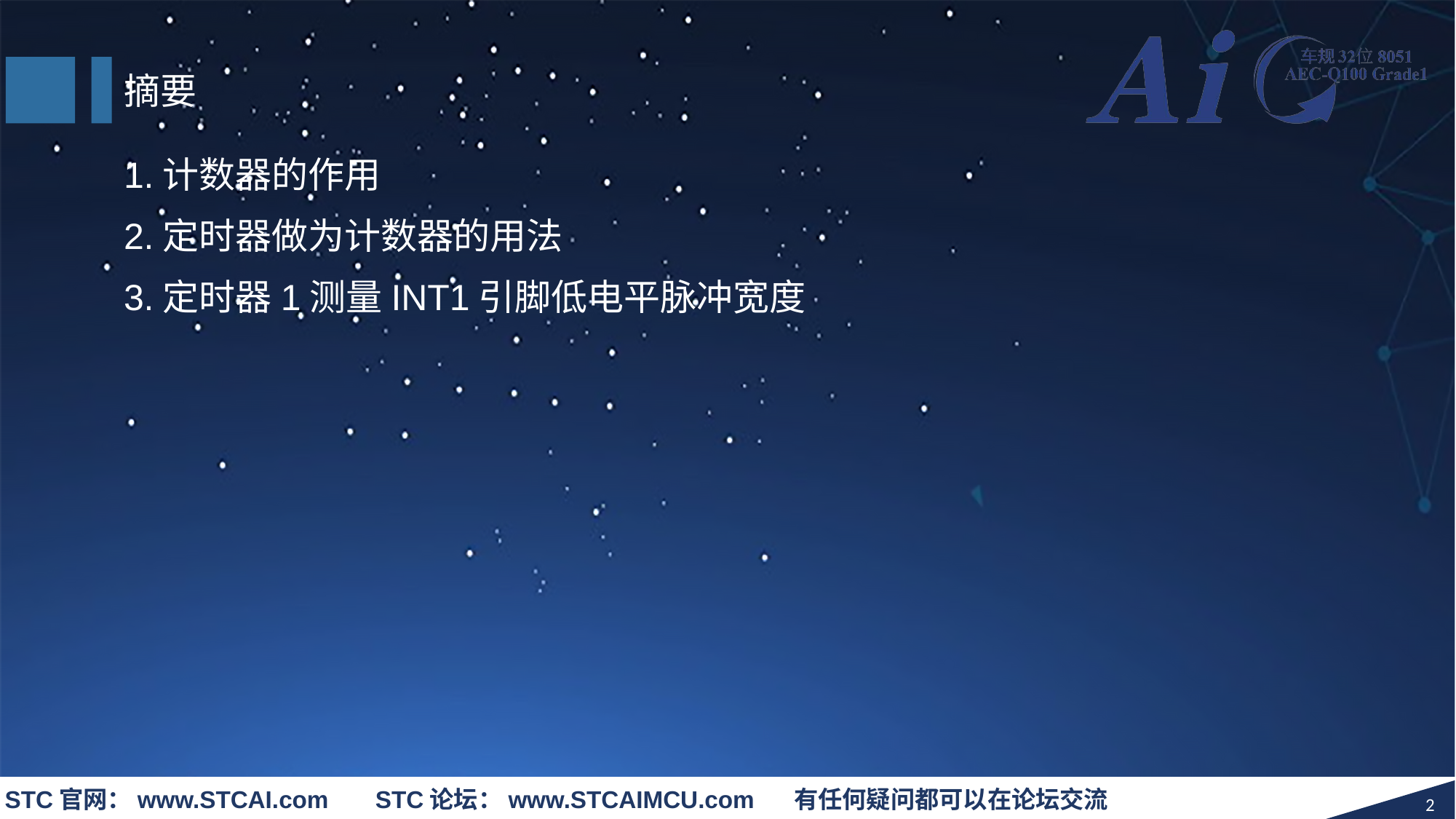

摘要
1.计数器的作用
2.定时器做为计数器的用法
3.定时器1测量INT1引脚低电平脉冲宽度